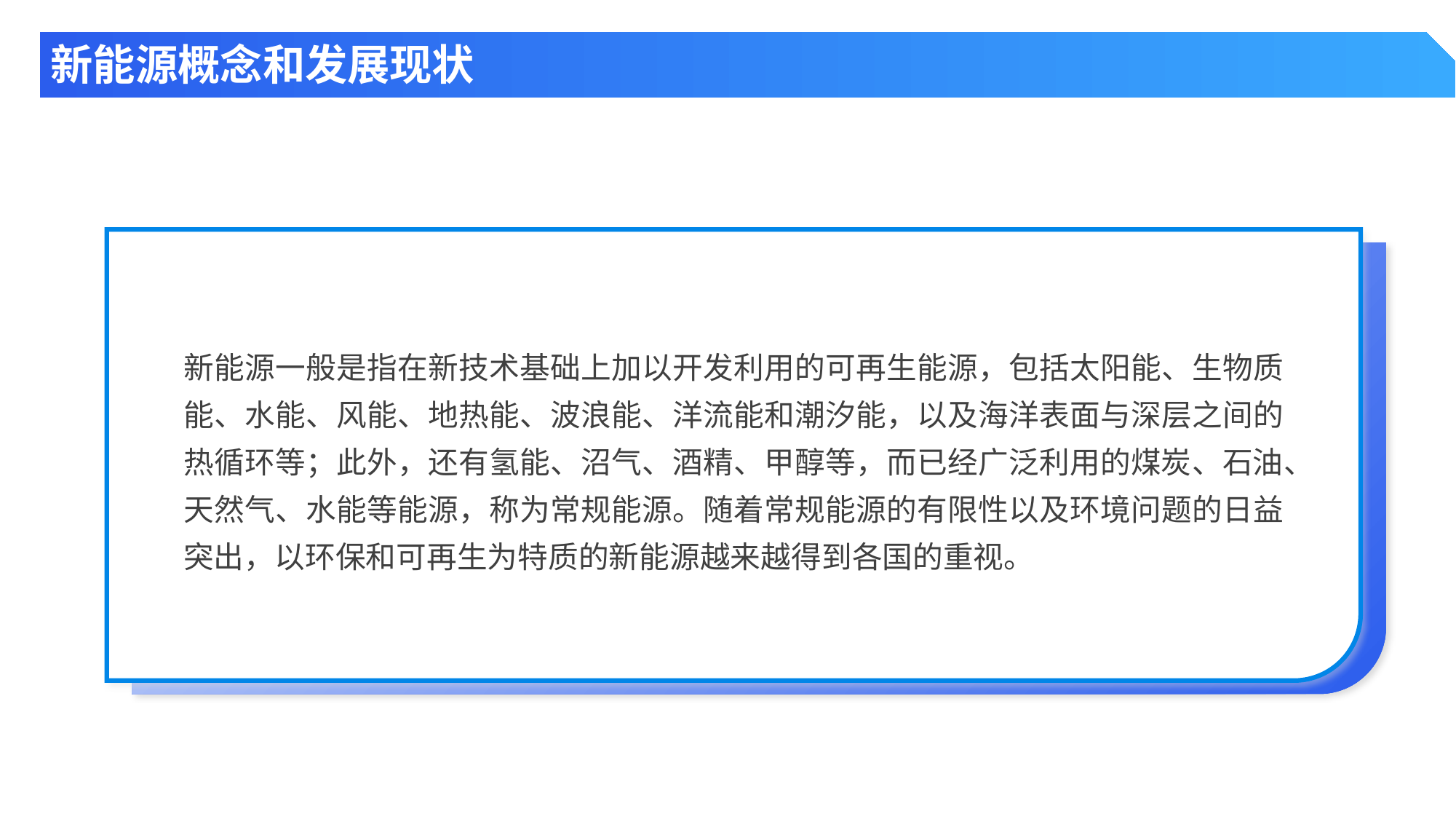

新能源概念和发展现状

新能源一般是指在新技术基础上加以开发利用的可再生能源，包括太阳能、生物质能、水能、风能、地热能、波浪能、洋流能和潮汐能，以及海洋表面与深层之间的热循环等；此外，还有氢能、沼气、酒精、甲醇等，而已经广泛利用的煤炭、石油、天然气、水能等能源，称为常规能源。随着常规能源的有限性以及环境问题的日益突出，以环保和可再生为特质的新能源越来越得到各国的重视。